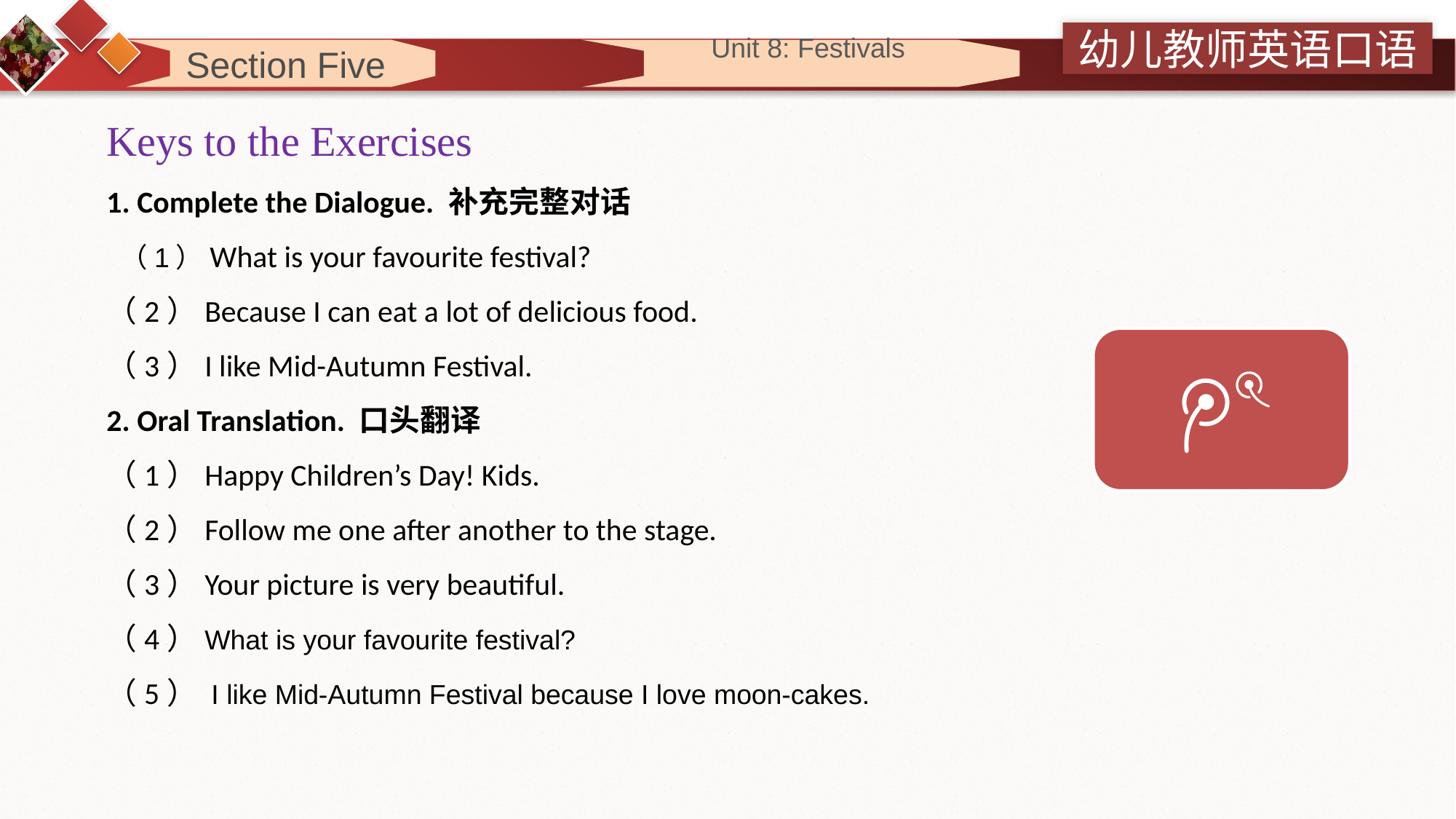

Section Five
  Unit 8: Festivals

Keys to the Exercises
1. Complete the Dialogue. 补充完整对话
 （1）What is your favourite festival?
（2）Because I can eat a lot of delicious food.
（3）I like Mid-Autumn Festival.
2. Oral Translation. 口头翻译
（1）Happy Children’s Day! Kids.
（2）Follow me one after another to the stage.
（3）Your picture is very beautiful.
（4）What is your favourite festival?
（5） I like Mid-Autumn Festival because I love moon-cakes.